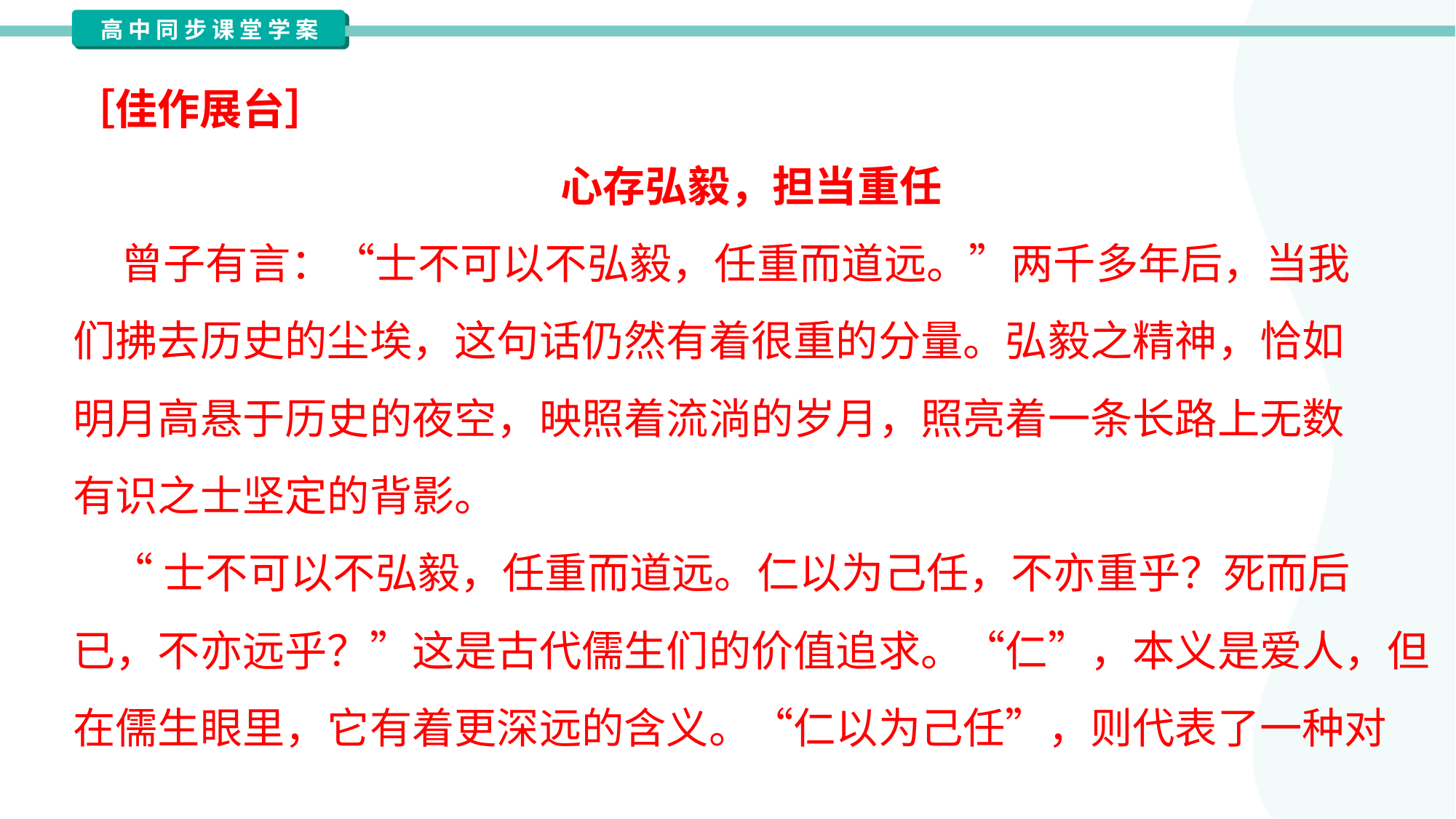

［佳作展台］
心存弘毅，担当重任
    曾子有言：“士不可以不弘毅，任重而道远。”两千多年后，当我
们拂去历史的尘埃，这句话仍然有着很重的分量。弘毅之精神，恰如
明月高悬于历史的夜空，映照着流淌的岁月，照亮着一条长路上无数
有识之士坚定的背影。
    “士不可以不弘毅，任重而道远。仁以为己任，不亦重乎？死而后
已，不亦远乎？”这是古代儒生们的价值追求。“仁”，本义是爱人，但
在儒生眼里，它有着更深远的含义。“仁以为己任”，则代表了一种对